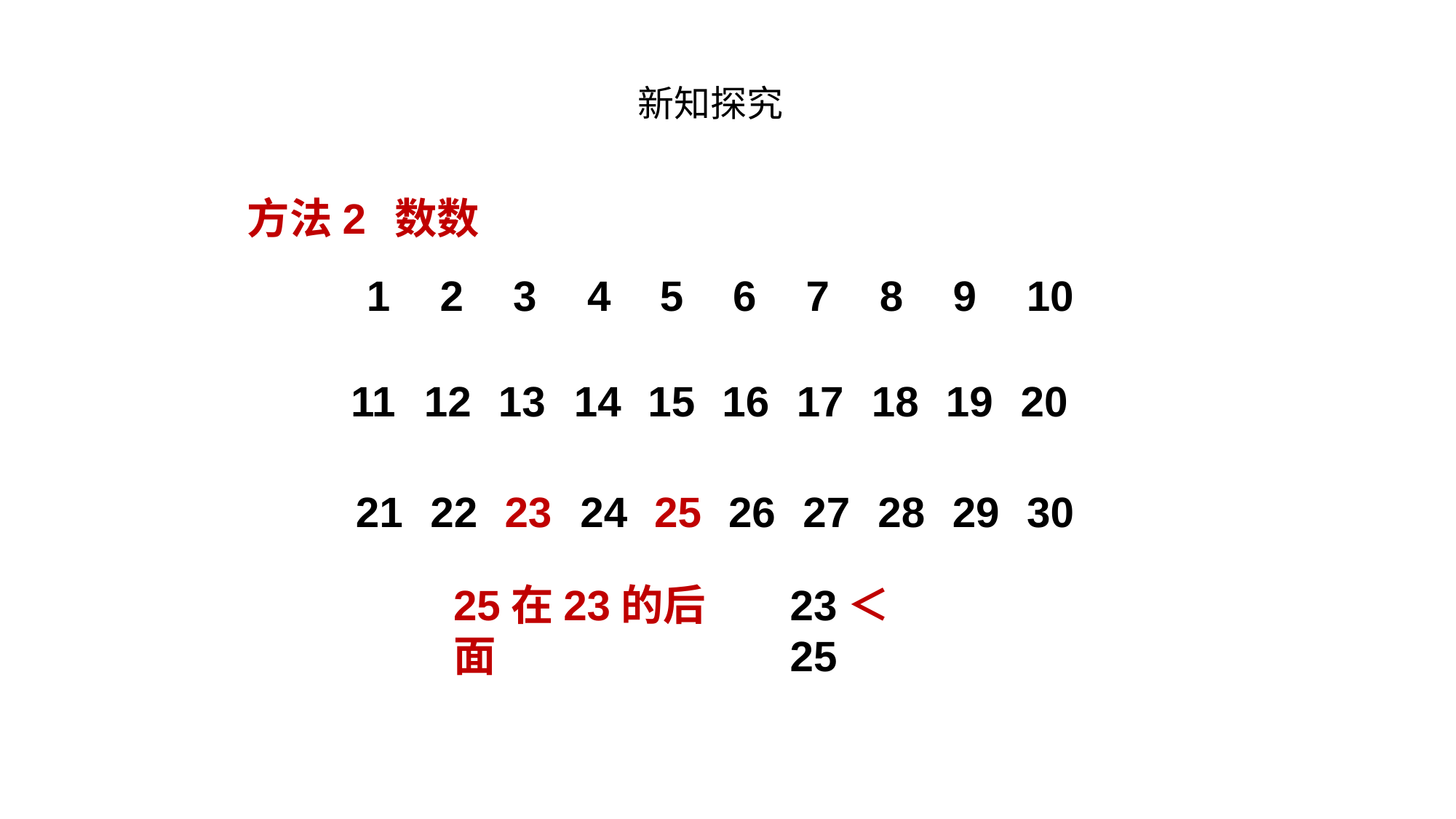

新知探究
方法2
数数
1
2
3
4
5
6
7
8
9
10
11
12
13
14
15
16
17
18
19
20
21
22
23
24
25
26
27
28
29
30
25在23的后面
23＜25